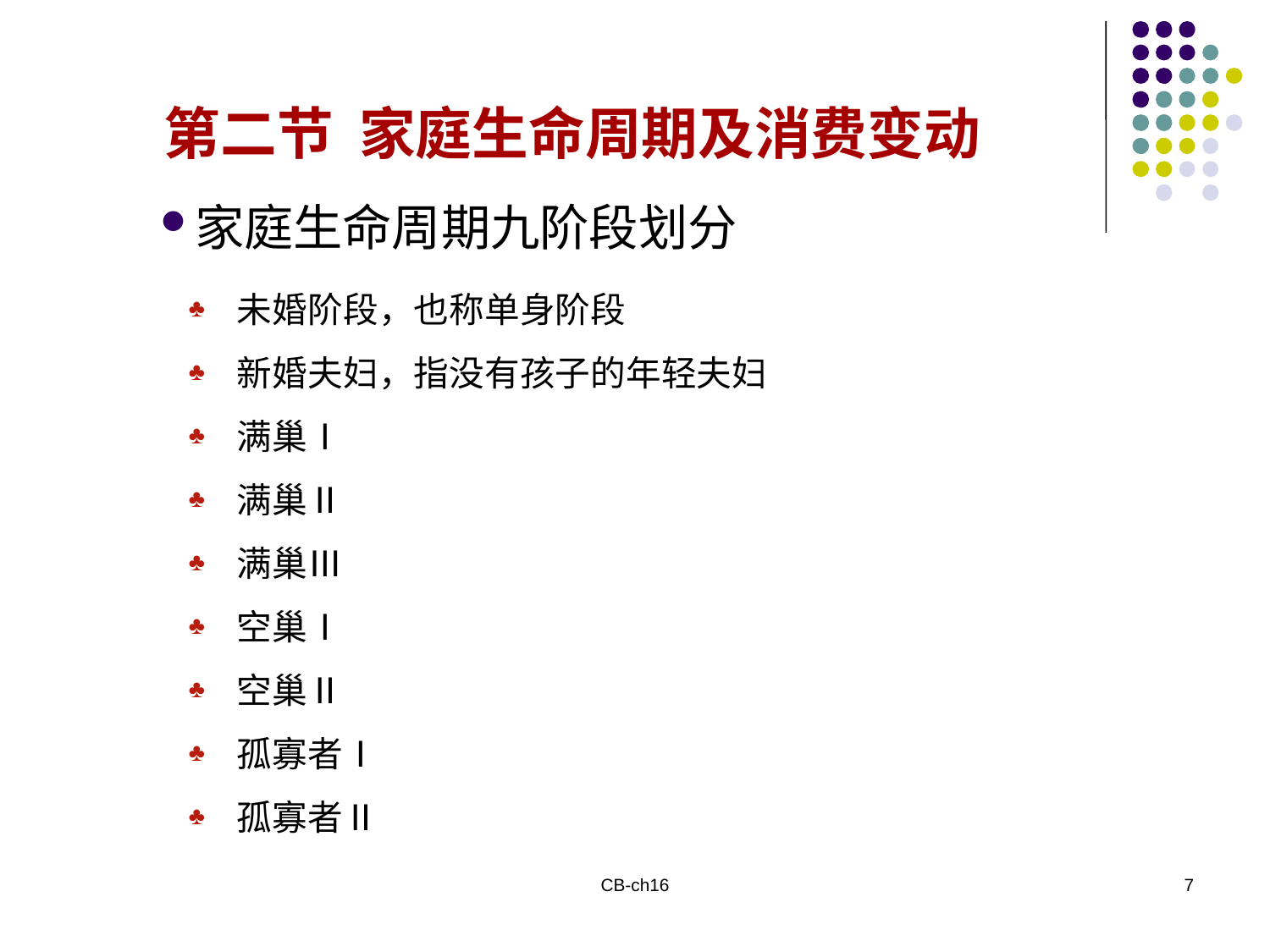

第二节  家庭生命周期及消费变动
家庭生命周期九阶段划分
未婚阶段，也称单身阶段
新婚夫妇，指没有孩子的年轻夫妇
满巢Ⅰ
满巢Ⅱ
满巢Ⅲ
空巢Ⅰ
空巢Ⅱ
孤寡者Ⅰ
孤寡者Ⅱ

CB-ch16
7